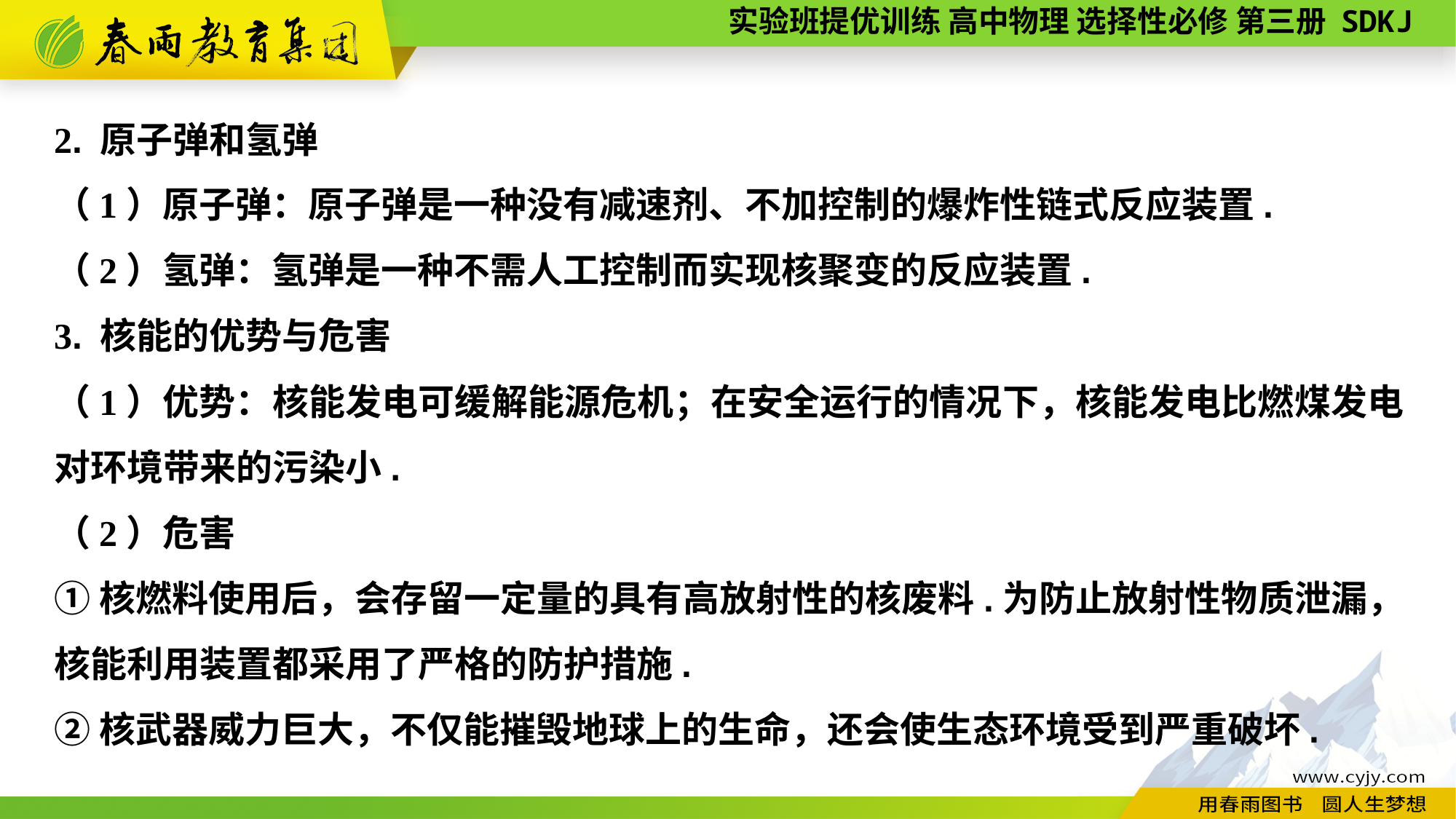

2. 原子弹和氢弹
（1）原子弹：原子弹是一种没有减速剂、不加控制的爆炸性链式反应装置.
（2）氢弹：氢弹是一种不需人工控制而实现核聚变的反应装置.
3. 核能的优势与危害
（1）优势：核能发电可缓解能源危机；在安全运行的情况下，核能发电比燃煤发电对环境带来的污染小.
（2）危害
①核燃料使用后，会存留一定量的具有高放射性的核废料.为防止放射性物质泄漏，核能利用装置都采用了严格的防护措施.
②核武器威力巨大，不仅能摧毁地球上的生命，还会使生态环境受到严重破坏.